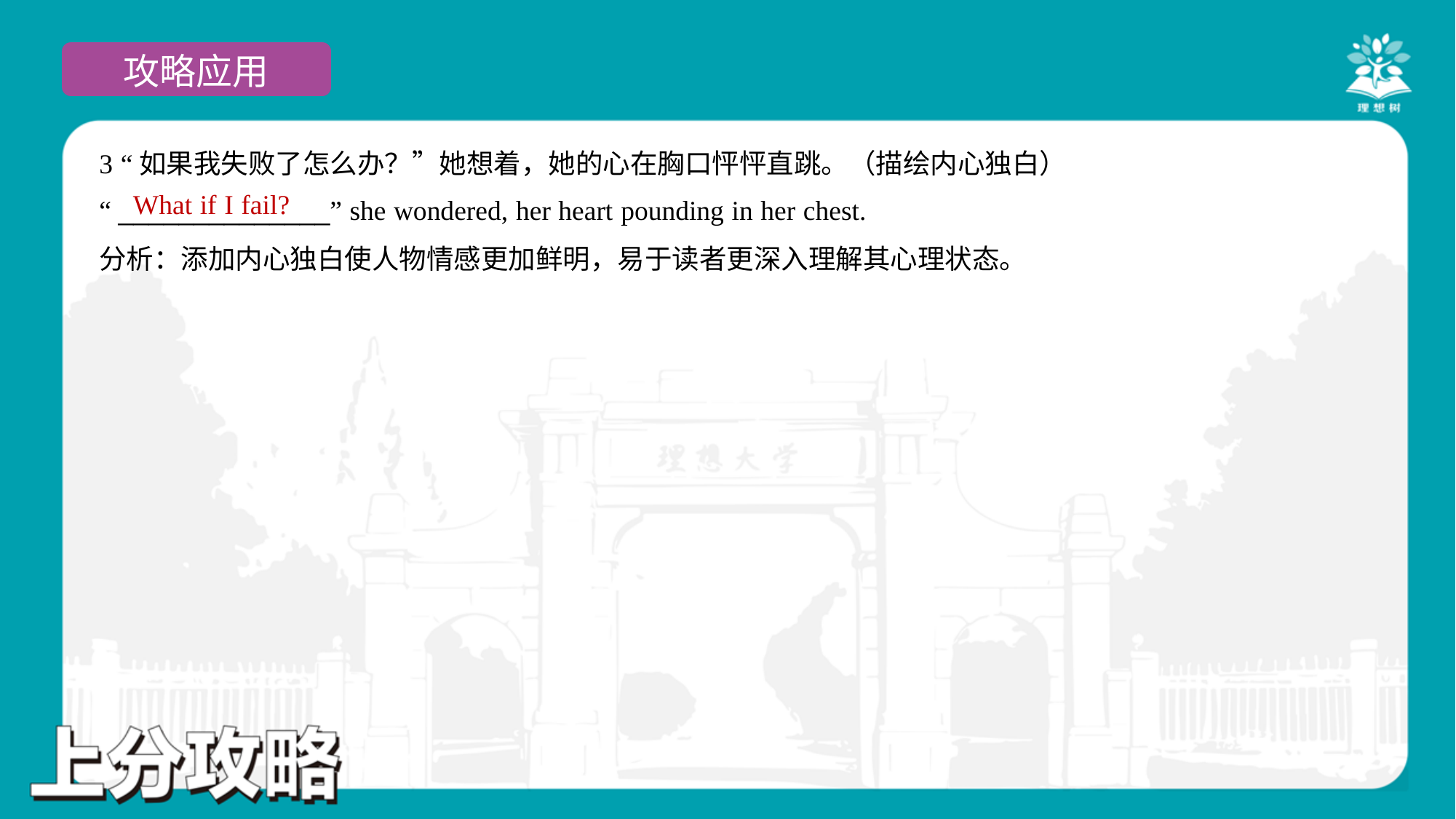

3 “如果我失败了怎么办？”她想着，她的心在胸口怦怦直跳。（描绘内心独白）
“ ______________” she wondered, her heart pounding in her chest.
What if I fail?
分析：添加内心独白使人物情感更加鲜明，易于读者更深入理解其心理状态。